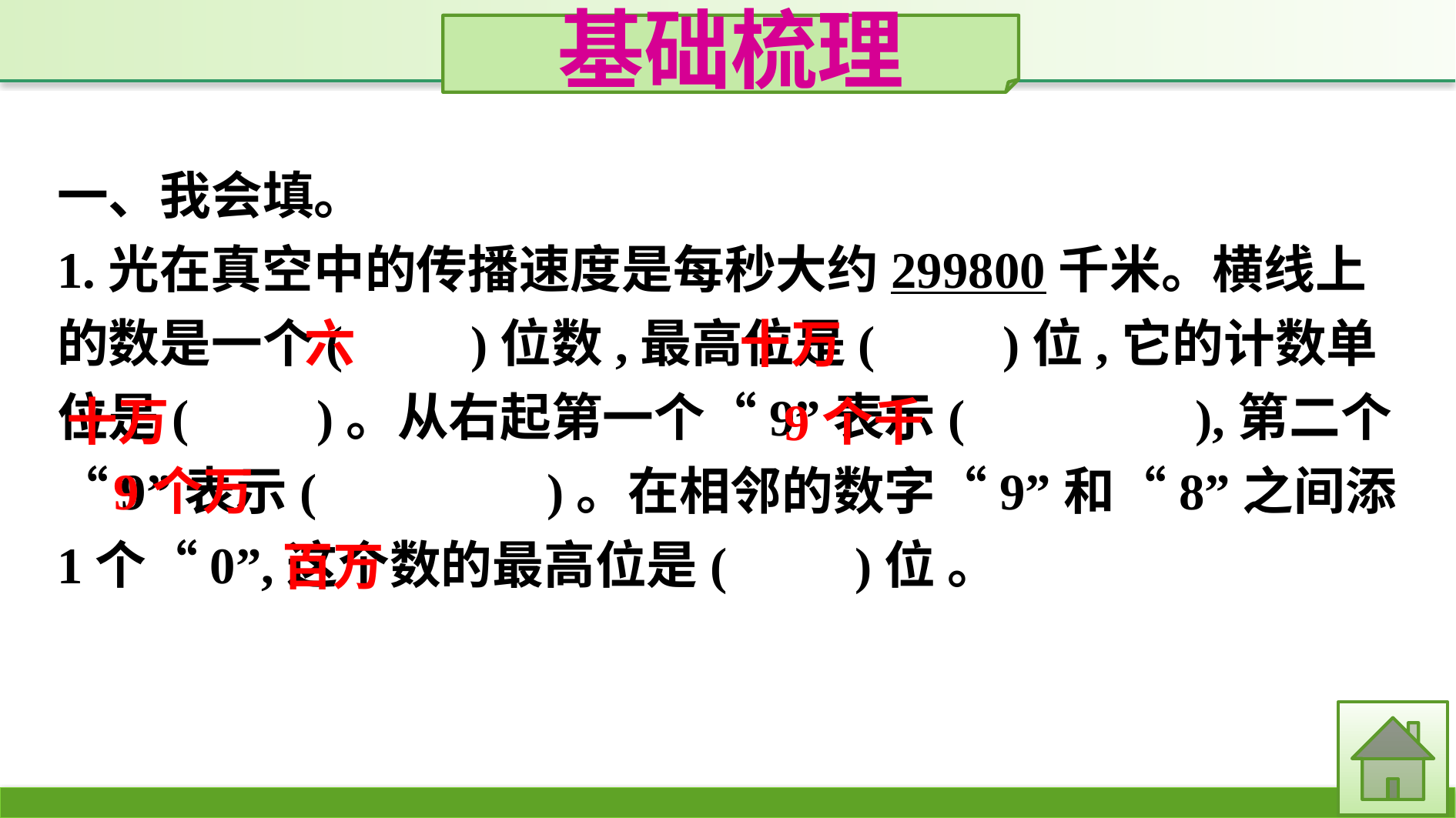

基础梳理
一、我会填。
1.光在真空中的传播速度是每秒大约299800千米。横线上的数是一个(　　)位数,最高位是(　　)位,它的计数单位是(　　)。从右起第一个“9”表示(　　　　),第二个“9”表示(　　　　)。在相邻的数字“9”和“8”之间添1个“0”,这个数的最高位是(　　)位 。
六
十万
十万
9个千
9个万
百万